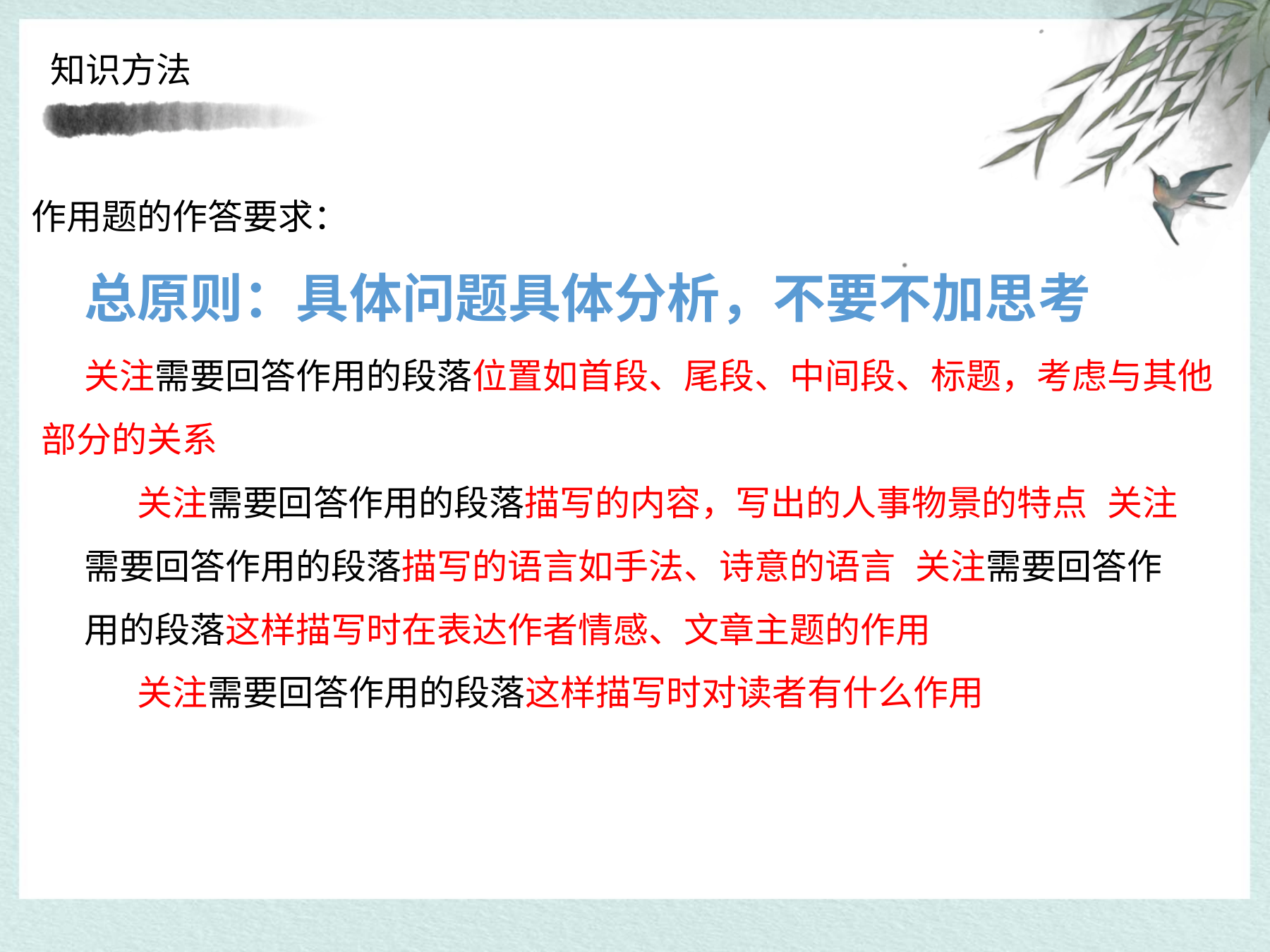

知识方法

# 作用题的作答要求：
总原则：具体问题具体分析，不要不加思考
关注需要回答作用的段落位置如首段、尾段、中间段、标题，考虑与其他  部分的关系
关注需要回答作用的段落描写的内容，写出的人事物景的特点  关注需要回答作用的段落描写的语言如手法、诗意的语言  关注需要回答作用的段落这样描写时在表达作者情感、文章主题的作用
关注需要回答作用的段落这样描写时对读者有什么作用